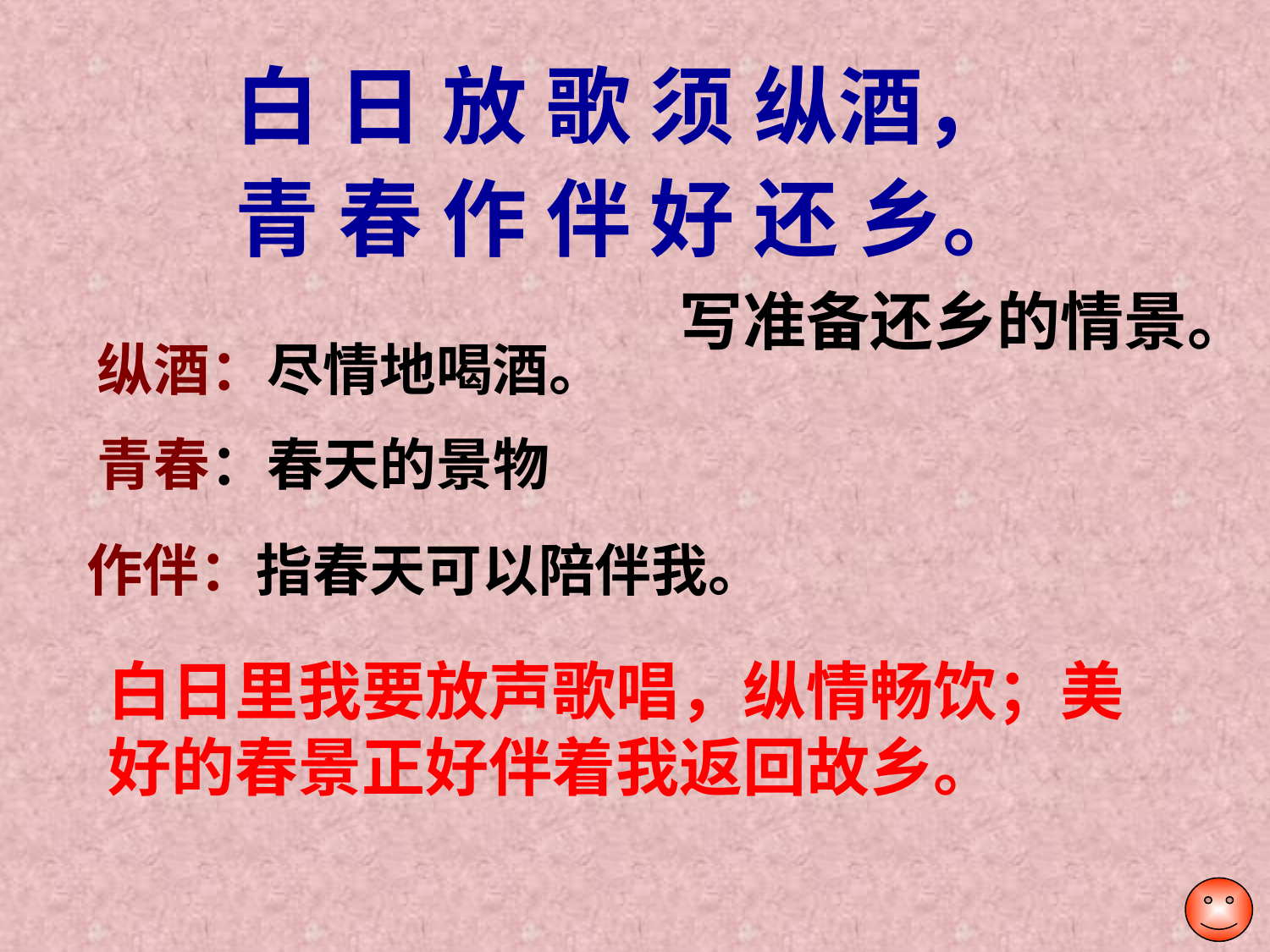

白 日 放 歌 须 纵酒，
青 春 作 伴 好 还 乡。
写准备还乡的情景。
纵酒：尽情地喝酒。
青春：春天的景物
作伴：指春天可以陪伴我。
白日里我要放声歌唱，纵情畅饮；美好的春景正好伴着我返回故乡。